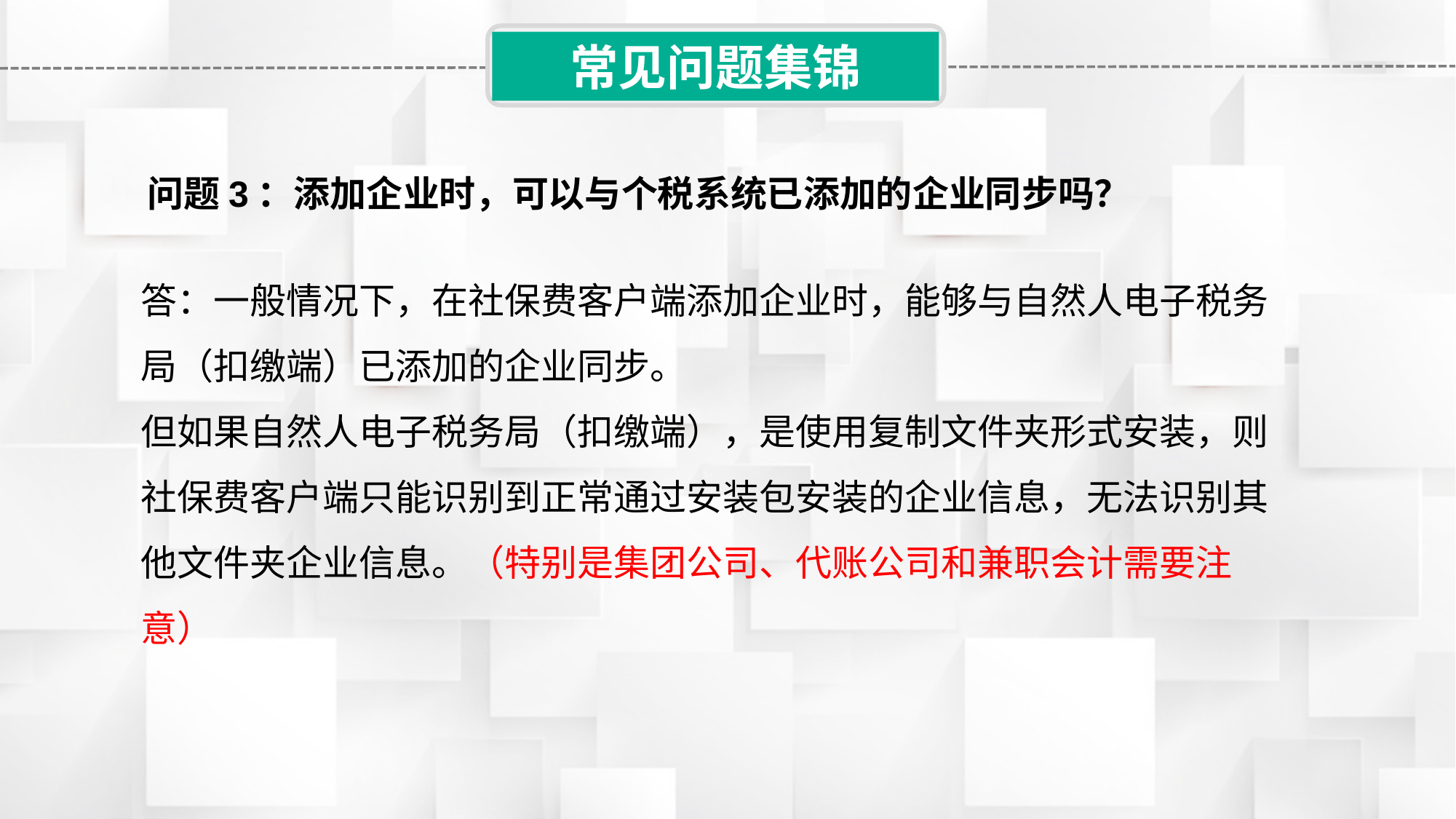

常见问题集锦
问题3：添加企业时，可以与个税系统已添加的企业同步吗？
答：一般情况下，在社保费客户端添加企业时，能够与自然人电子税务局（扣缴端）已添加的企业同步。
但如果自然人电子税务局（扣缴端），是使用复制文件夹形式安装，则社保费客户端只能识别到正常通过安装包安装的企业信息，无法识别其他文件夹企业信息。（特别是集团公司、代账公司和兼职会计需要注意）